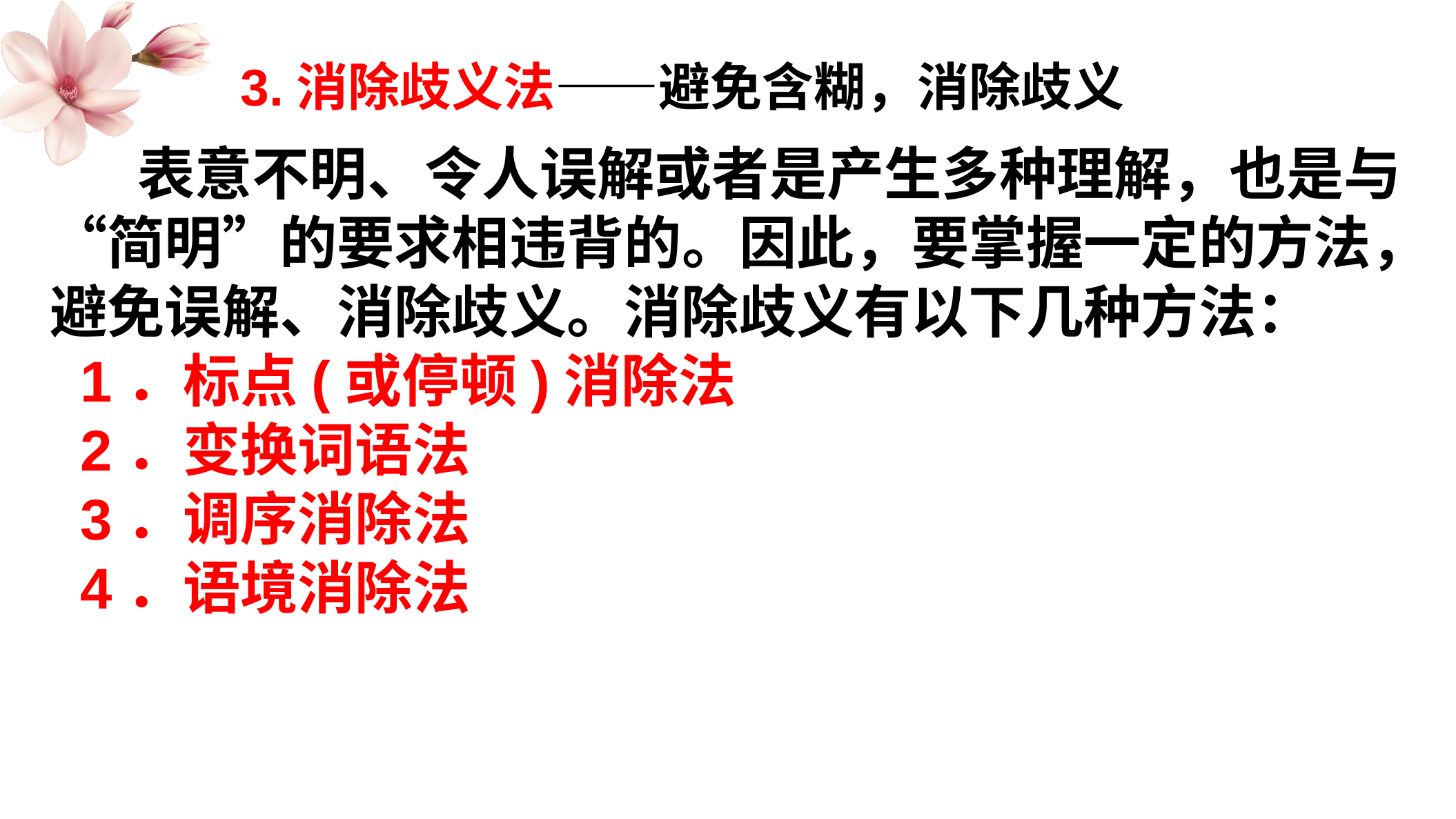

3.消除歧义法——避免含糊，消除歧义
　表意不明、令人误解或者是产生多种理解，也是与“简明”的要求相违背的。因此，要掌握一定的方法，避免误解、消除歧义。消除歧义有以下几种方法：
1．标点(或停顿)消除法
2．变换词语法
3．调序消除法
4．语境消除法